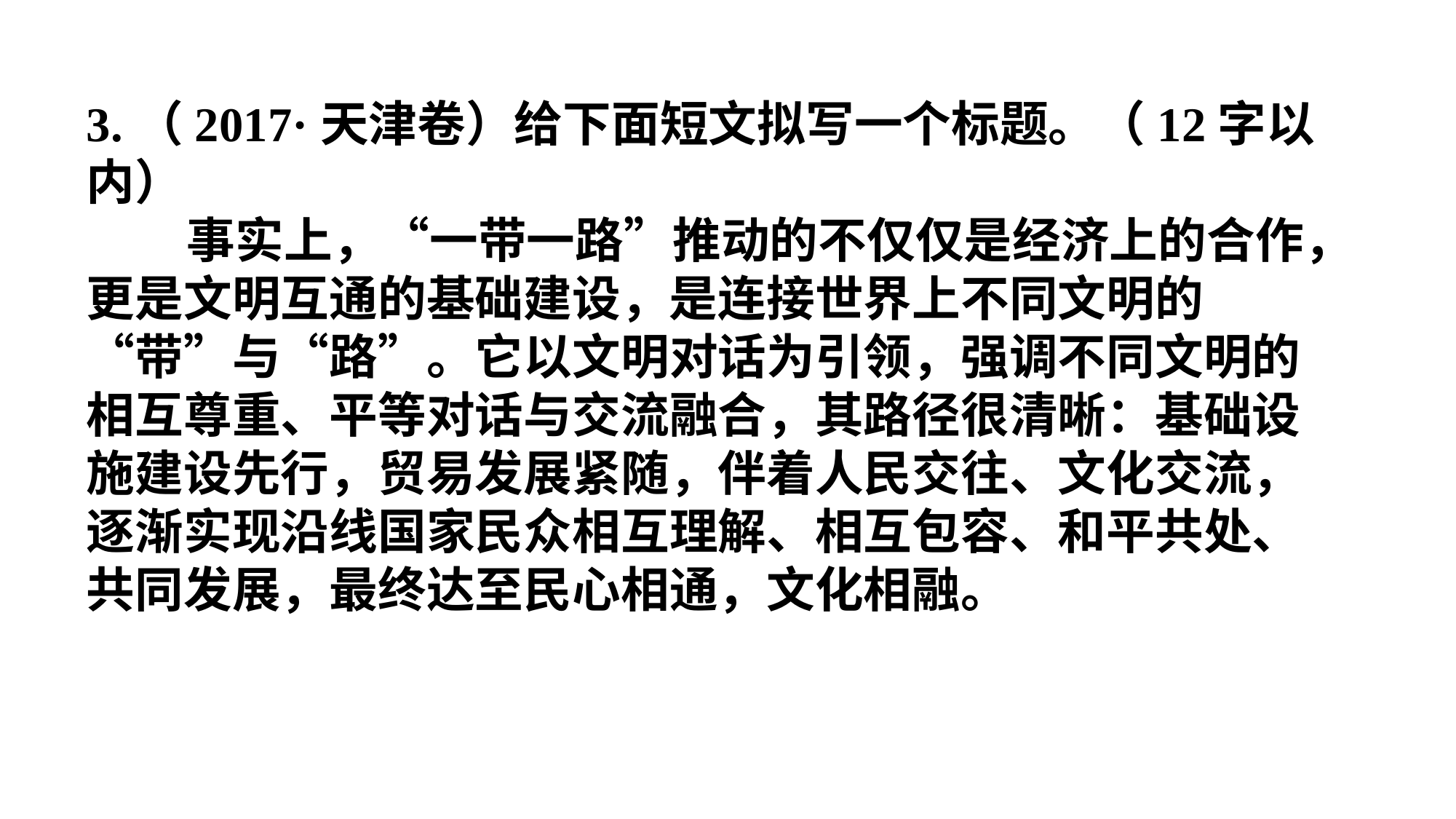

3.（2017·天津卷）给下面短文拟写一个标题。（12字以内）
        事实上，“一带一路”推动的不仅仅是经济上的合作，更是文明互通的基础建设，是连接世界上不同文明的“带”与“路”。它以文明对话为引领，强调不同文明的相互尊重、平等对话与交流融合，其路径很清晰：基础设施建设先行，贸易发展紧随，伴着人民交往、文化交流，逐渐实现沿线国家民众相互理解、相互包容、和平共处、共同发展，最终达至民心相通，文化相融。